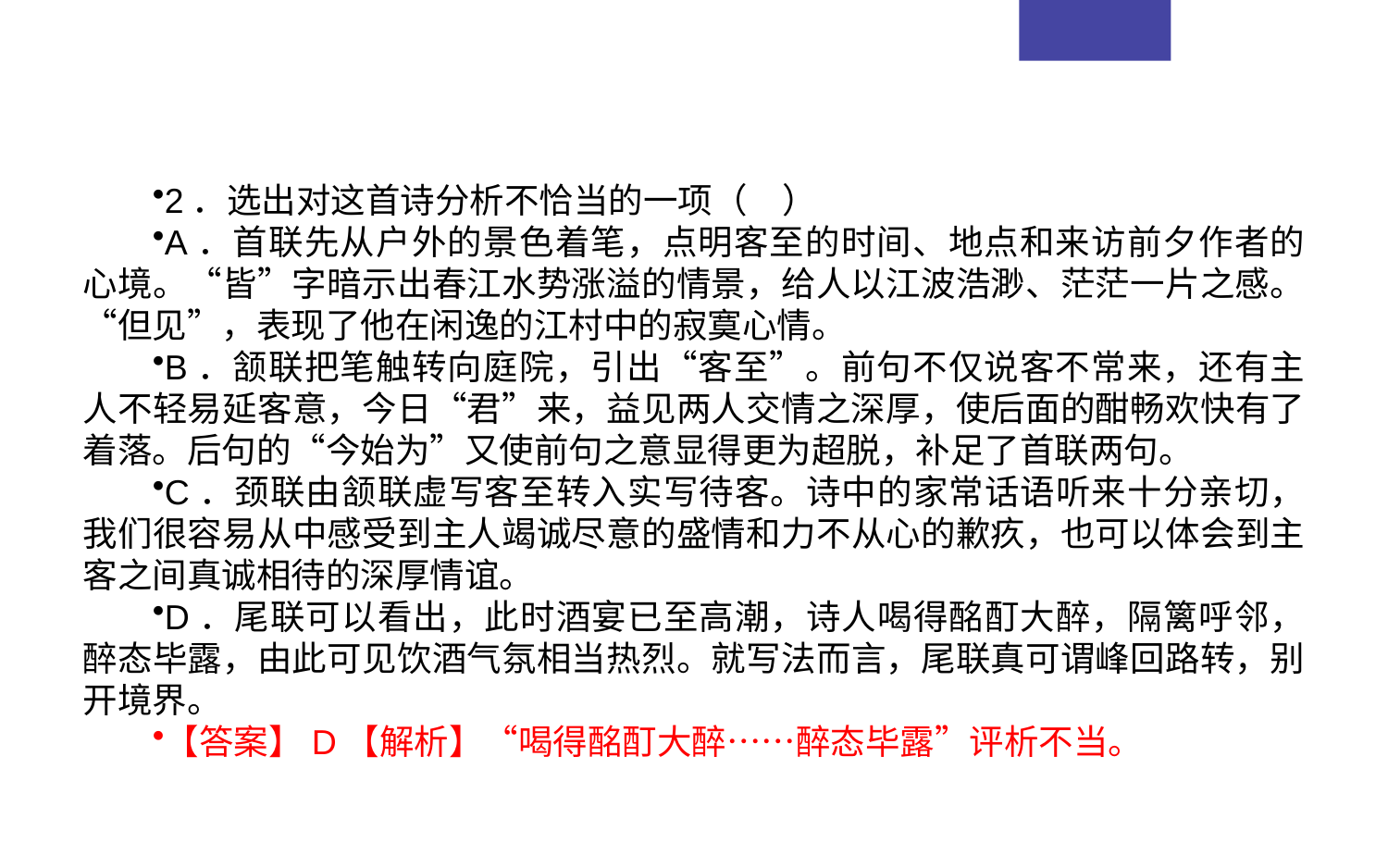

2．选出对这首诗分析不恰当的一项（　）
A．首联先从户外的景色着笔，点明客至的时间、地点和来访前夕作者的心境。“皆”字暗示出春江水势涨溢的情景，给人以江波浩渺、茫茫一片之感。“但见”，表现了他在闲逸的江村中的寂寞心情。
B．颔联把笔触转向庭院，引出“客至”。前句不仅说客不常来，还有主人不轻易延客意，今日“君”来，益见两人交情之深厚，使后面的酣畅欢快有了着落。后句的“今始为”又使前句之意显得更为超脱，补足了首联两句。
C．颈联由颔联虚写客至转入实写待客。诗中的家常话语听来十分亲切，我们很容易从中感受到主人竭诚尽意的盛情和力不从心的歉疚，也可以体会到主客之间真诚相待的深厚情谊。
D．尾联可以看出，此时酒宴已至高潮，诗人喝得酩酊大醉，隔篱呼邻，醉态毕露，由此可见饮酒气氛相当热烈。就写法而言，尾联真可谓峰回路转，别开境界。
【答案】D【解析】“喝得酩酊大醉……醉态毕露”评析不当。